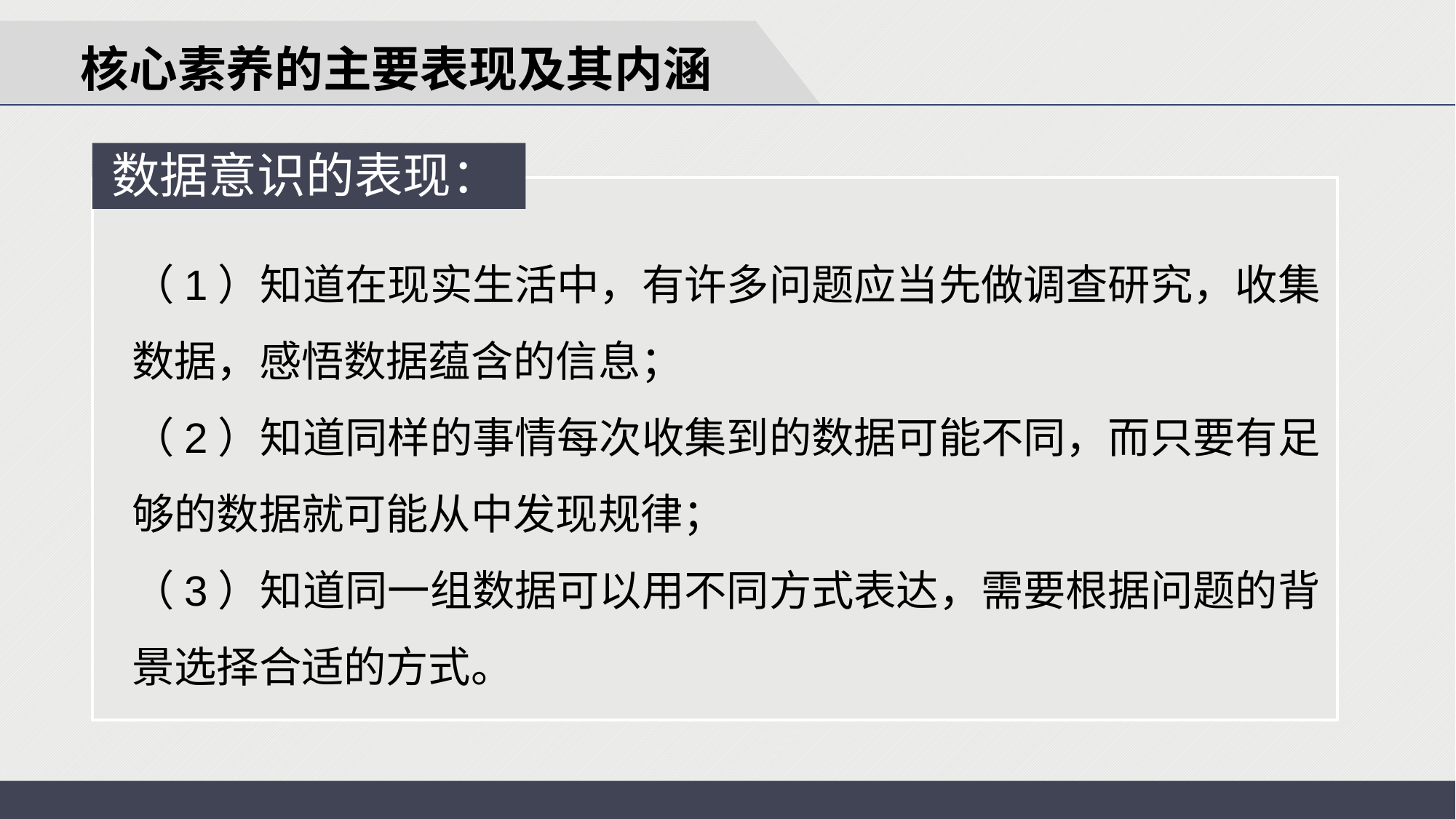

核心素养的主要表现及其内涵
数据意识的表现：

（1）知道在现实生活中，有许多问题应当先做调查研究，收集数据，感悟数据蕴含的信息；
（2）知道同样的事情每次收集到的数据可能不同，而只要有足够的数据就可能从中发现规律；
（3）知道同一组数据可以用不同方式表达，需要根据问题的背景选择合适的方式。